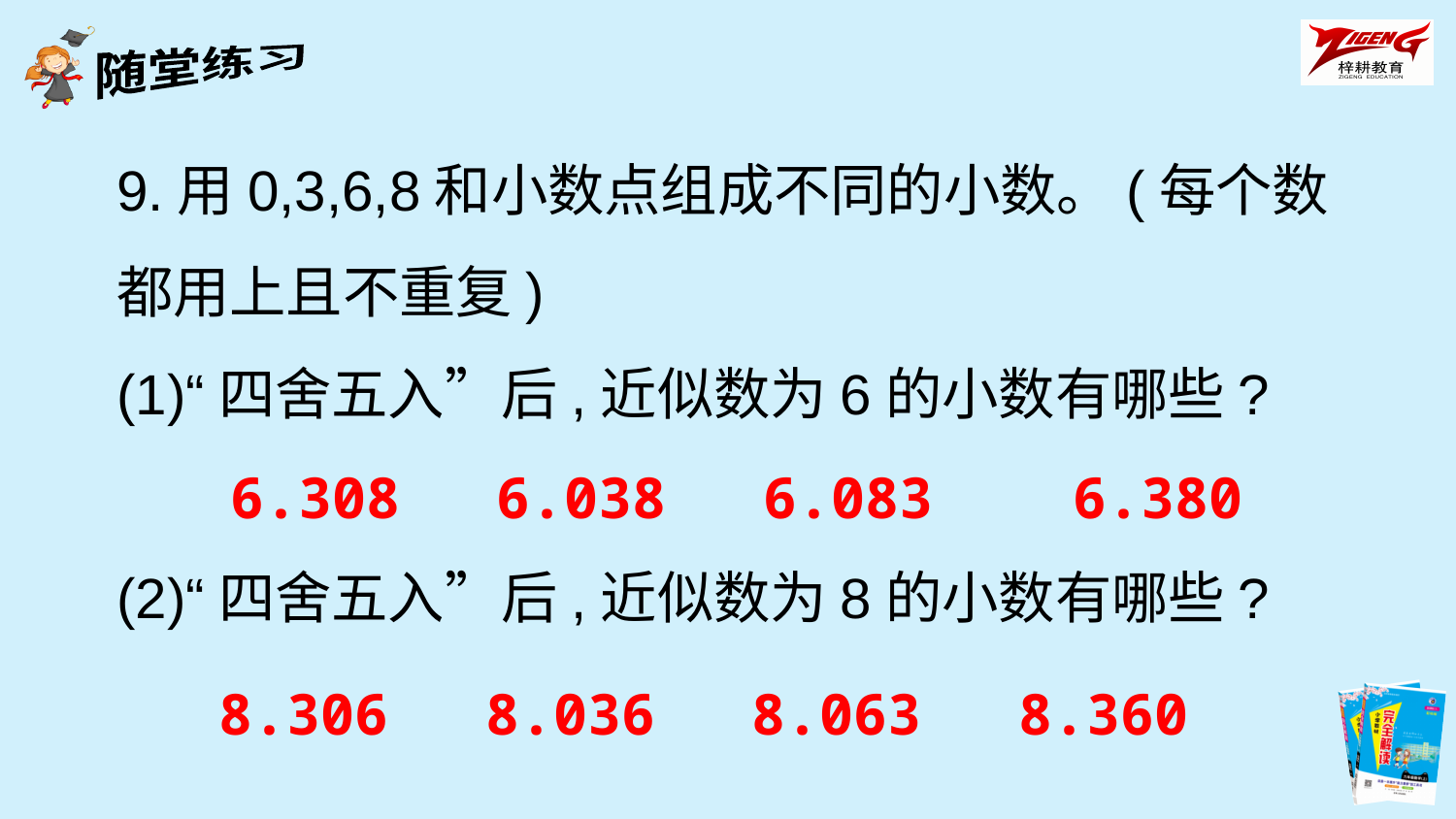

9.用0,3,6,8和小数点组成不同的小数。(每个数都用上且不重复)
(1)“四舍五入”后,近似数为6的小数有哪些?

(2)“四舍五入”后,近似数为8的小数有哪些?
6.308　 6.038　 6.083　　6.380
8.306　 8.036　 8.063　 8.360